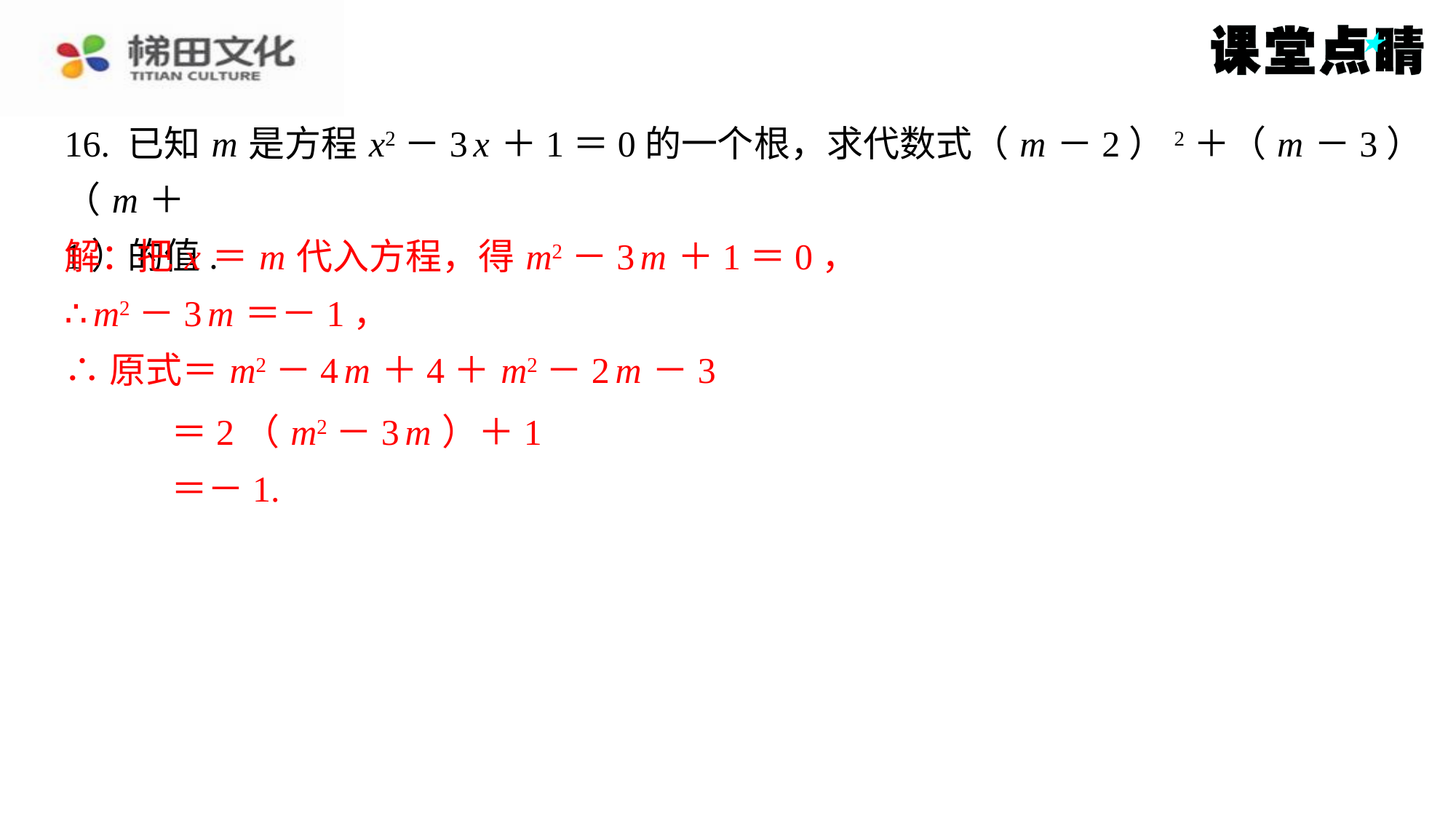

16. 已知 m 是方程 x2－3 x ＋1＝0的一个根，求代数式（ m －2）2＋（ m －3）（ m ＋
1）的值.
解：把 x ＝ m 代入方程，得 m2－3 m ＋1＝0，
∴ m2－3 m ＝－1，
∴原式＝ m2－4 m ＋4＋ m2－2 m －3
＝2（ m2－3 m ）＋1
＝－1.
解：把 x ＝ m 代入方程，得 m2－3 m ＋1＝0，
∴ m2－3 m ＝－1，
∴原式＝ m2－4 m ＋4＋ m2－2 m －3
＝2（ m2－3 m ）＋1
＝－1.